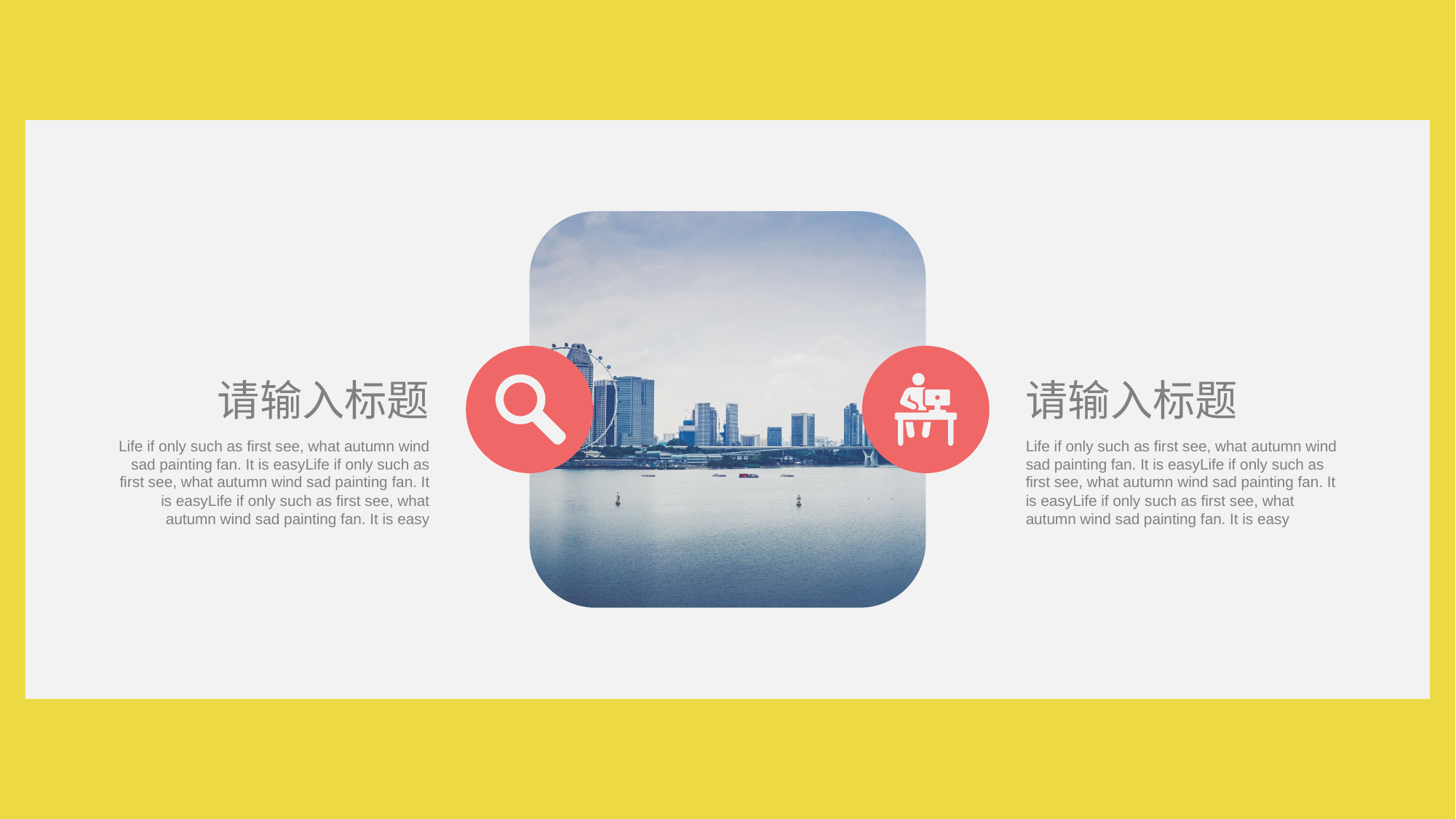

请输入标题
请输入标题

Life if only such as first see, what autumn wind sad painting fan. It is easyLife if only such as first see, what autumn wind sad painting fan. It is easyLife if only such as first see, what autumn wind sad painting fan. It is easy

Life if only such as first see, what autumn wind sad painting fan. It is easyLife if only such as first see, what autumn wind sad painting fan. It is easyLife if only such as first see, what autumn wind sad painting fan. It is easy